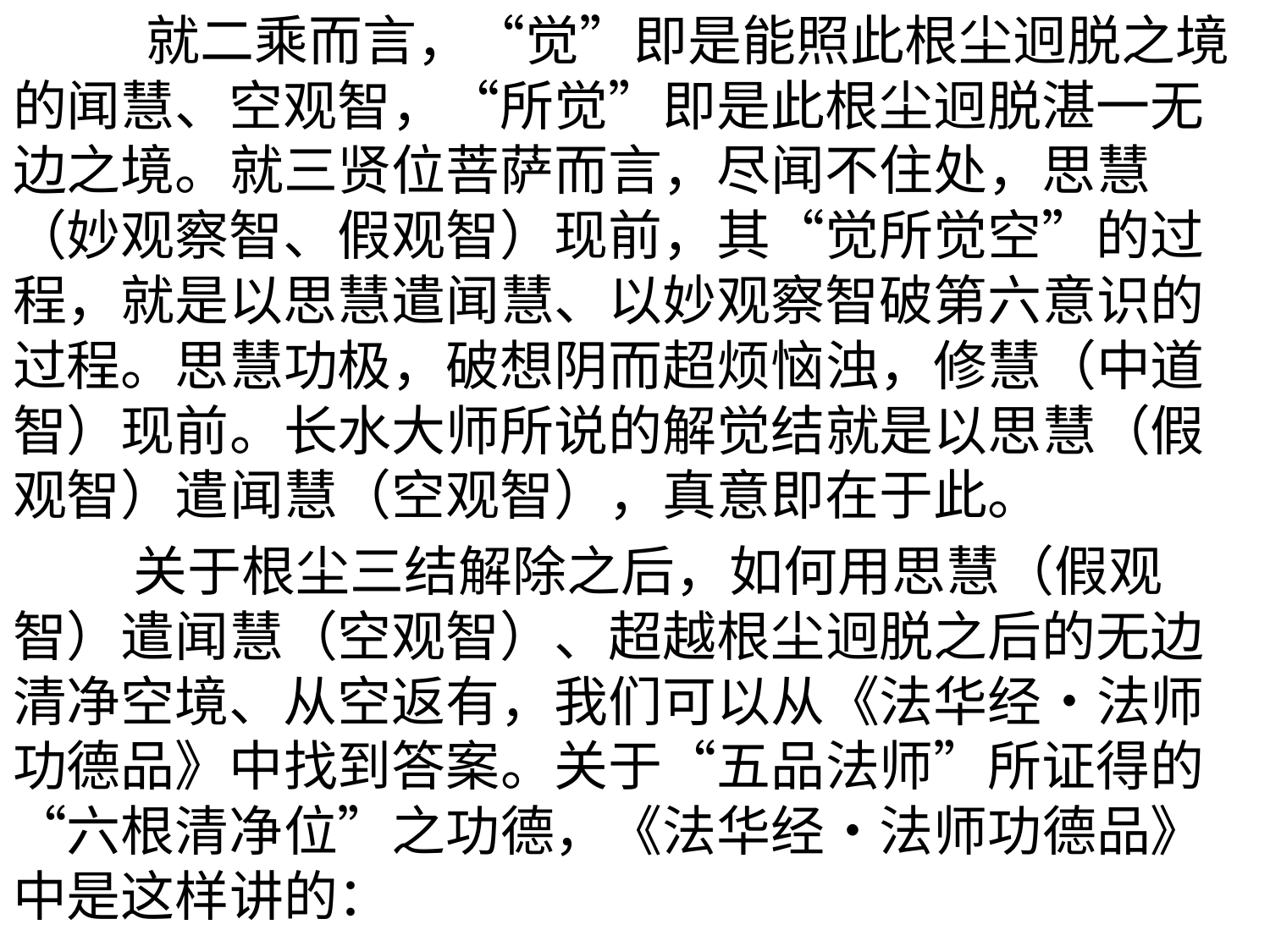

就二乘而言，“觉”即是能照此根尘迥脱之境的闻慧、空观智，“所觉”即是此根尘迥脱湛一无边之境。就三贤位菩萨而言，尽闻不住处，思慧（妙观察智、假观智）现前，其“觉所觉空”的过程，就是以思慧遣闻慧、以妙观察智破第六意识的过程。思慧功极，破想阴而超烦恼浊，修慧（中道智）现前。长水大师所说的解觉结就是以思慧（假观智）遣闻慧（空观智），真意即在于此。
         关于根尘三结解除之后，如何用思慧（假观智）遣闻慧（空观智）、超越根尘迥脱之后的无边清净空境、从空返有，我们可以从《法华经•法师功德品》中找到答案。关于“五品法师”所证得的“六根清净位”之功德，《法华经•法师功德品》中是这样讲的：